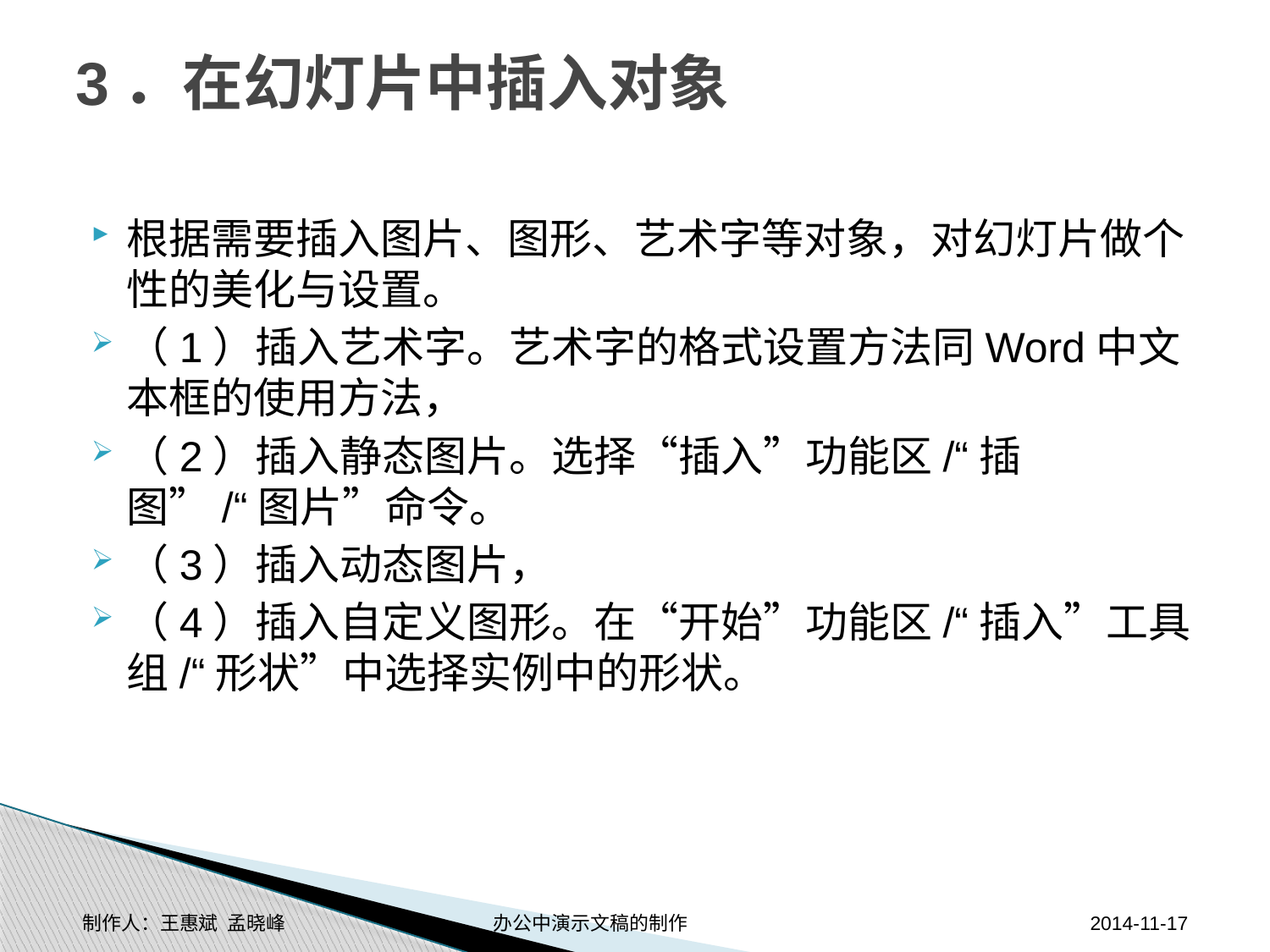

# 3．在幻灯片中插入对象
根据需要插入图片、图形、艺术字等对象，对幻灯片做个性的美化与设置。
（1）插入艺术字。艺术字的格式设置方法同Word中文本框的使用方法，
（2）插入静态图片。选择“插入”功能区/“插图”/“图片”命令。
（3）插入动态图片，
（4）插入自定义图形。在“开始”功能区/“插入”工具组/“形状”中选择实例中的形状。

制作人：王惠斌  孟晓峰                                               办公中演示文稿的制作
2014-11-17